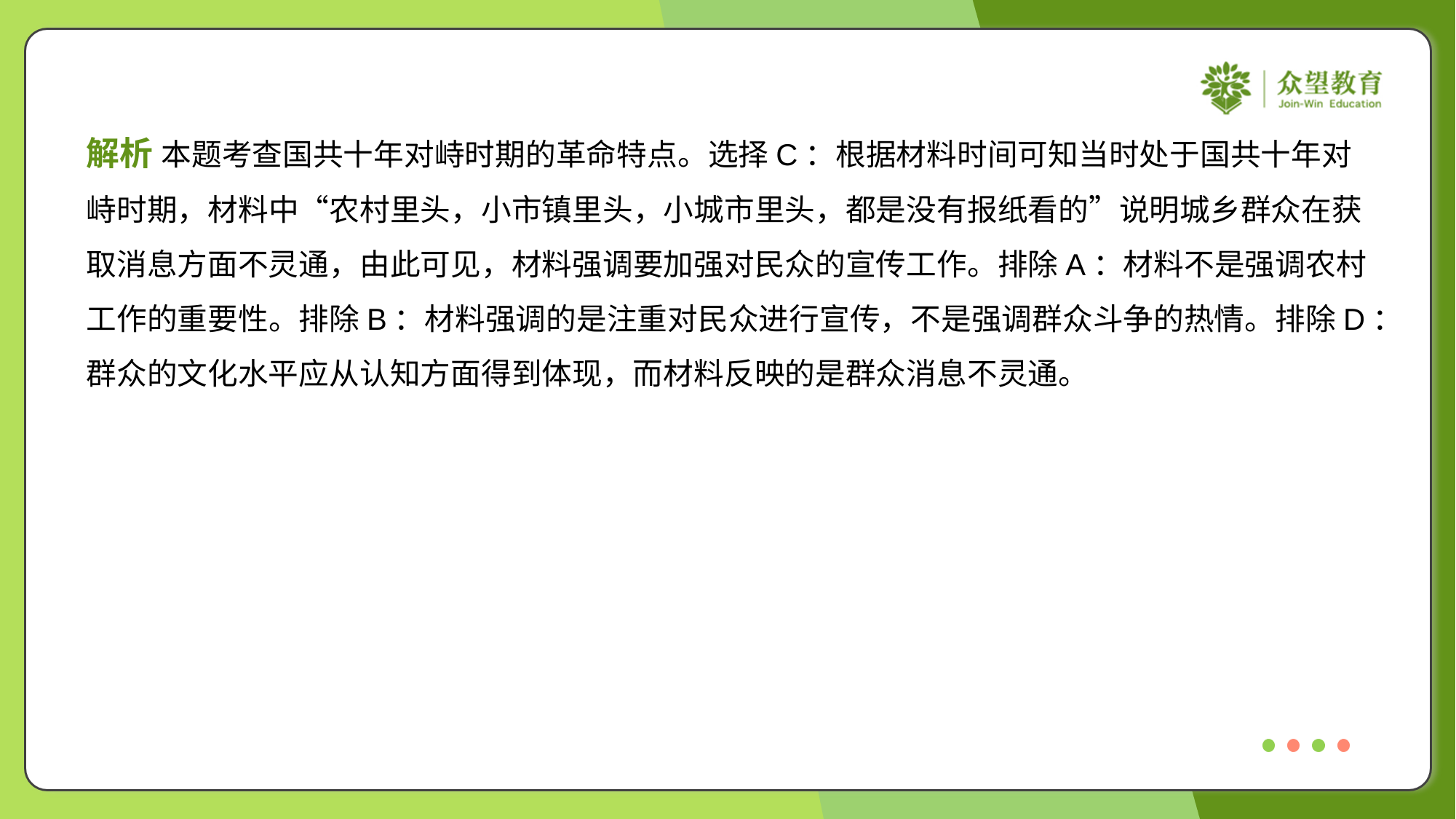

解析 本题考查国共十年对峙时期的革命特点。选择C：根据材料时间可知当时处于国共十年对
峙时期，材料中“农村里头，小市镇里头，小城市里头，都是没有报纸看的”说明城乡群众在获
取消息方面不灵通，由此可见，材料强调要加强对民众的宣传工作。排除A：材料不是强调农村
工作的重要性。排除B：材料强调的是注重对民众进行宣传，不是强调群众斗争的热情。排除D：
群众的文化水平应从认知方面得到体现，而材料反映的是群众消息不灵通。